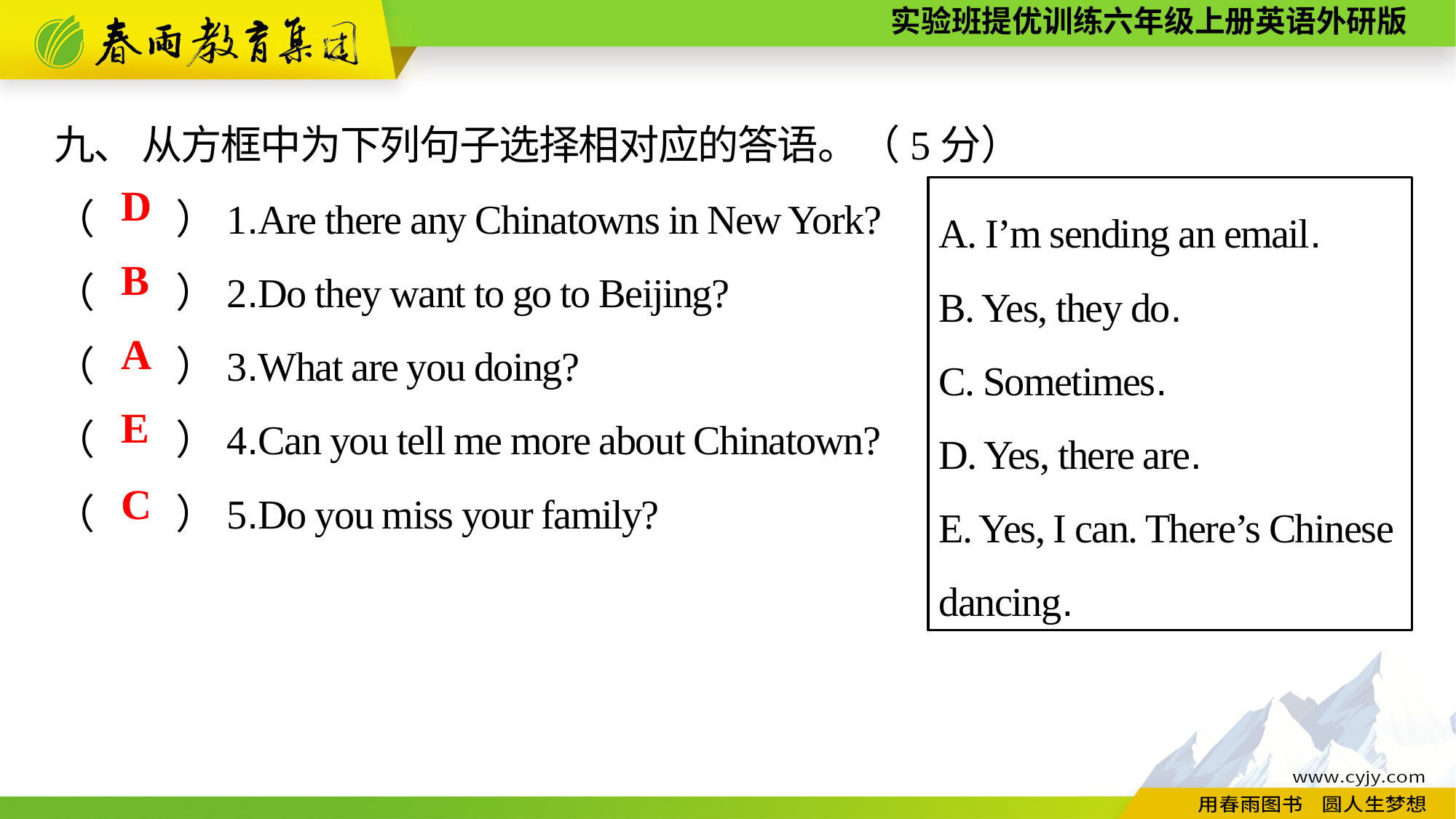

九、 从方框中为下列句子选择相对应的答语。（5分）
（　　）1.Are there any Chinatowns in New York?
（　　）2.Do they want to go to Beijing?
（　　）3.What are you doing?
（　　）4.Can you tell me more about Chinatown?
（　　）5.Do you miss your family?
D
A. I’m sending an email.
B. Yes, they do.
C. Sometimes.
D. Yes, there are.
E. Yes, I can. There’s Chinese dancing.
B
A
E
C